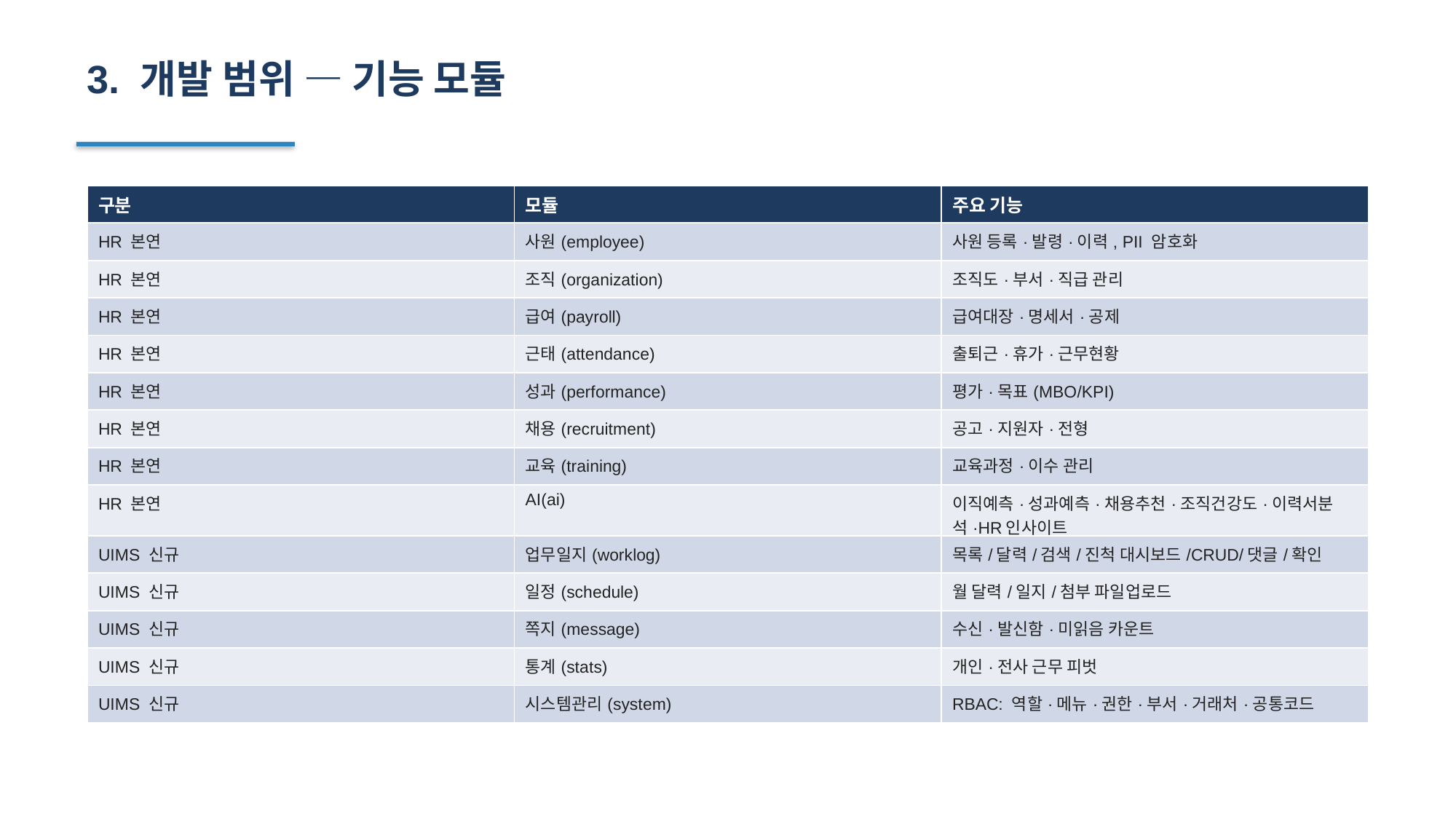

3. 개발 범위 — 기능 모듈

| 구분 | 모듈 | 주요 기능 |
| --- | --- | --- |
| HR 본연 | 사원(employee) | 사원 등록·발령·이력, PII 암호화 |
| HR 본연 | 조직(organization) | 조직도·부서·직급 관리 |
| HR 본연 | 급여(payroll) | 급여대장·명세서·공제 |
| HR 본연 | 근태(attendance) | 출퇴근·휴가·근무현황 |
| HR 본연 | 성과(performance) | 평가·목표(MBO/KPI) |
| HR 본연 | 채용(recruitment) | 공고·지원자·전형 |
| HR 본연 | 교육(training) | 교육과정·이수 관리 |
| HR 본연 | AI(ai) | 이직예측·성과예측·채용추천·조직건강도·이력서분석·HR인사이트 |
| UIMS 신규 | 업무일지(worklog) | 목록/달력/검색/진척 대시보드/CRUD/댓글/확인 |
| UIMS 신규 | 일정(schedule) | 월 달력/일지/첨부 파일업로드 |
| UIMS 신규 | 쪽지(message) | 수신·발신함·미읽음 카운트 |
| UIMS 신규 | 통계(stats) | 개인·전사 근무 피벗 |
| UIMS 신규 | 시스템관리(system) | RBAC: 역할·메뉴·권한·부서·거래처·공통코드 |